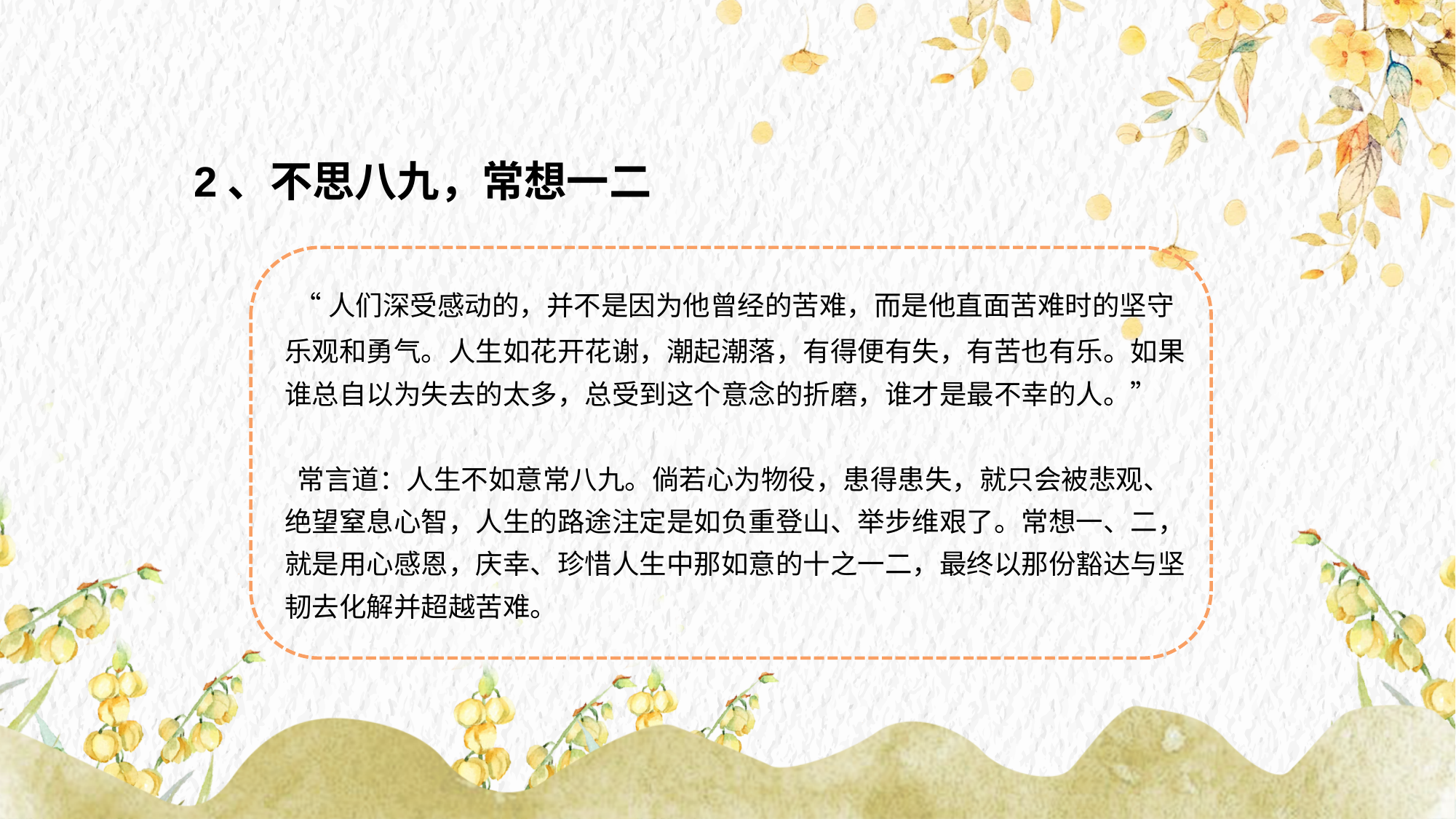

2、不思八九，常想一二

 “人们深受感动的，并不是因为他曾经的苦难，而是他直面苦难时的坚守乐观和勇气。人生如花开花谢，潮起潮落，有得便有失，有苦也有乐。如果谁总自以为失去的太多，总受到这个意念的折磨，谁才是最不幸的人。”

 常言道：人生不如意常八九。倘若心为物役，患得患失，就只会被悲观、绝望窒息心智，人生的路途注定是如负重登山、举步维艰了。常想一、二，就是用心感恩，庆幸、珍惜人生中那如意的十之一二，最终以那份豁达与坚韧去化解并超越苦难。